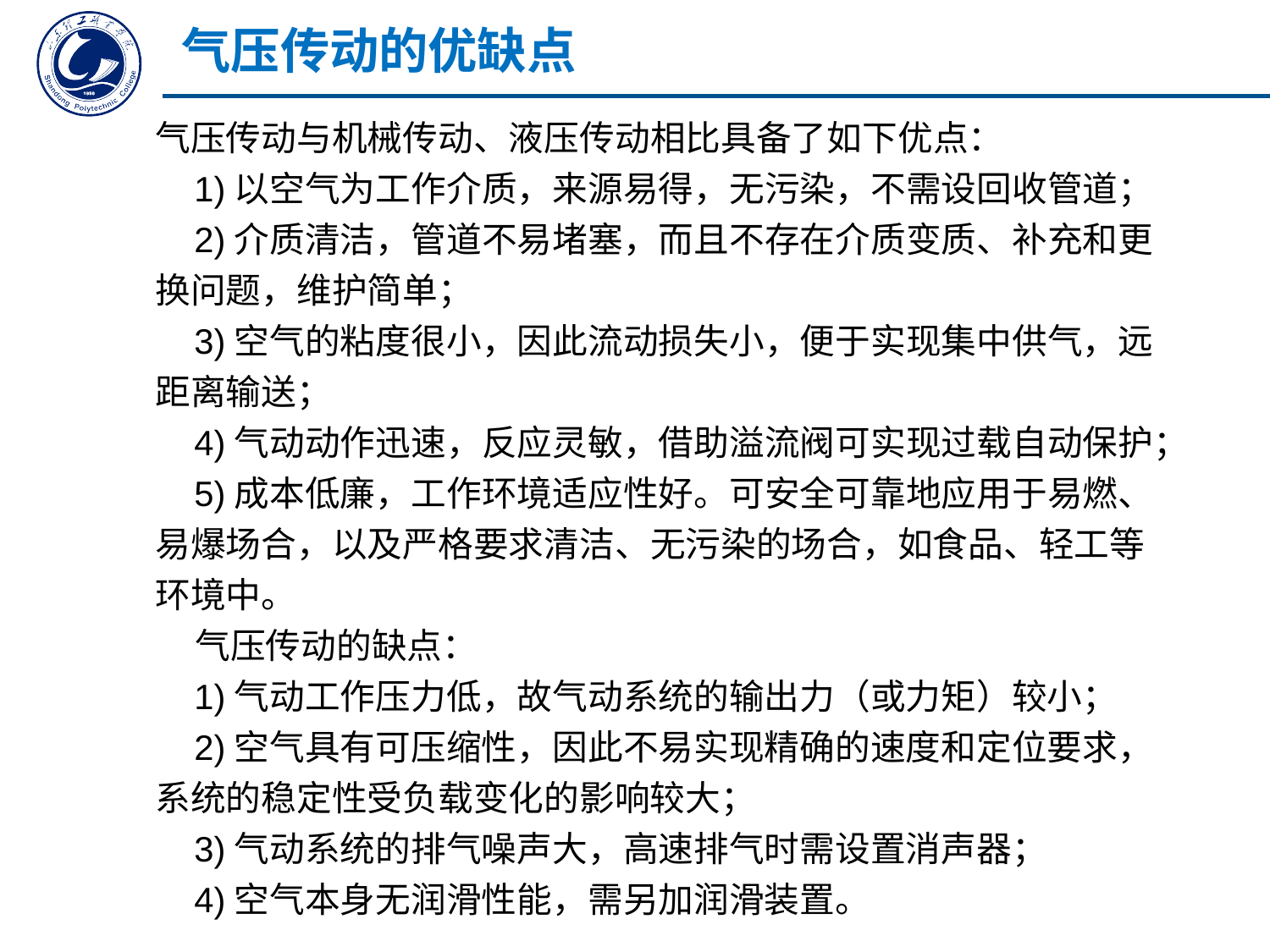

气压传动的优缺点
气压传动与机械传动、液压传动相比具备了如下优点：
    1)以空气为工作介质，来源易得，无污染，不需设回收管道；
    2)介质清洁，管道不易堵塞，而且不存在介质变质、补充和更换问题，维护简单；
    3)空气的粘度很小，因此流动损失小，便于实现集中供气，远距离输送；
    4)气动动作迅速，反应灵敏，借助溢流阀可实现过载自动保护；
    5)成本低廉，工作环境适应性好。可安全可靠地应用于易燃、易爆场合，以及严格要求清洁、无污染的场合，如食品、轻工等环境中。
    气压传动的缺点：
    1)气动工作压力低，故气动系统的输出力（或力矩）较小；
    2)空气具有可压缩性，因此不易实现精确的速度和定位要求，系统的稳定性受负载变化的影响较大；
    3)气动系统的排气噪声大，高速排气时需设置消声器；
    4)空气本身无润滑性能，需另加润滑装置。